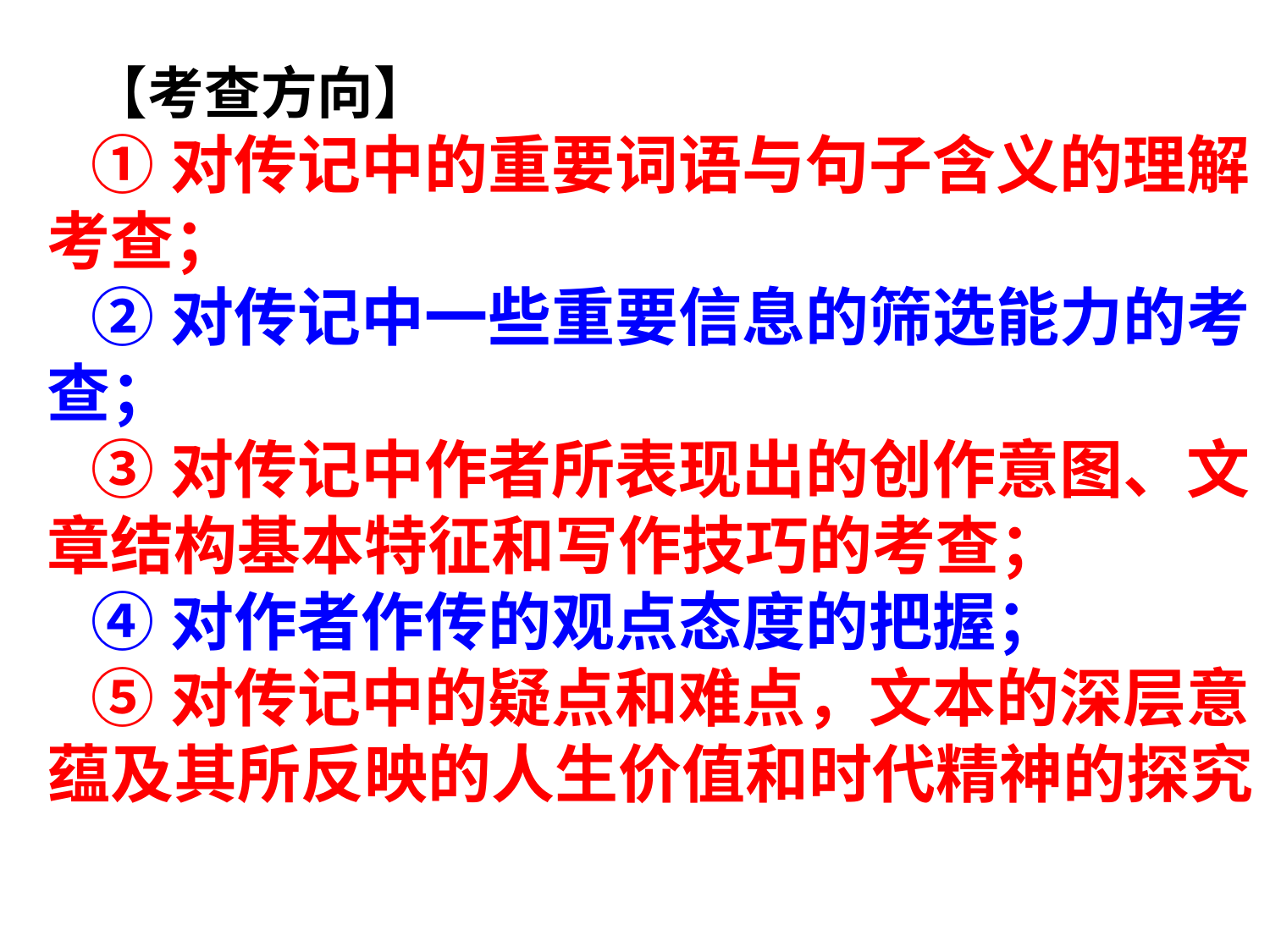

【考查方向】
①对传记中的重要词语与句子含义的理解考查；
②对传记中一些重要信息的筛选能力的考查；
③对传记中作者所表现出的创作意图、文章结构基本特征和写作技巧的考查；
④对作者作传的观点态度的把握；
⑤对传记中的疑点和难点，文本的深层意蕴及其所反映的人生价值和时代精神的探究